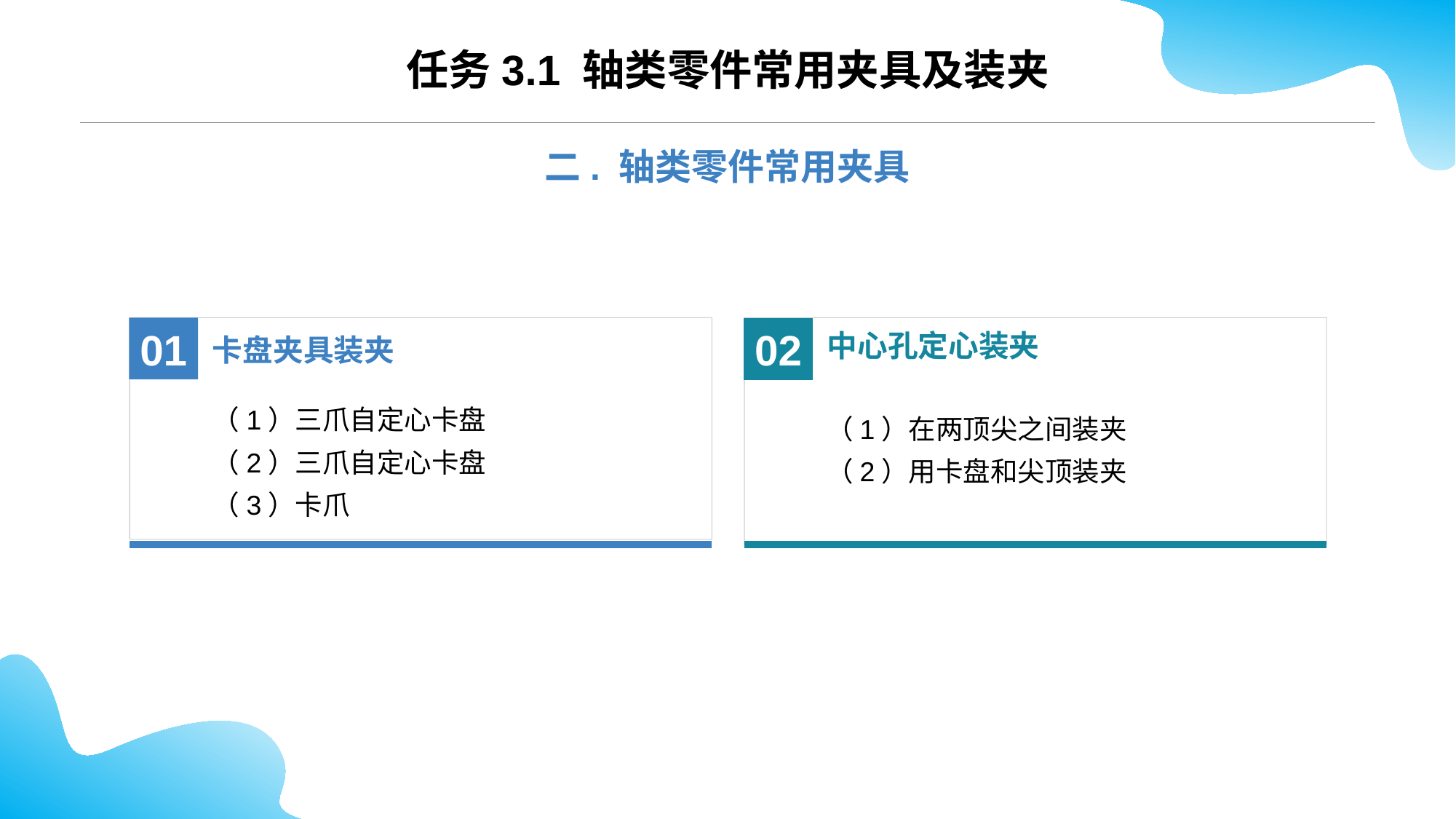

CONTENTS
任务3.1 轴类零件常用夹具及装夹
二. 轴类零件常用夹具
卡盘夹具装夹
01

（1）三爪自定心卡盘
（2）三爪自定心卡盘
（3）卡爪

中心孔定心装夹
02
（1）在两顶尖之间装夹
（2）用卡盘和尖顶装夹